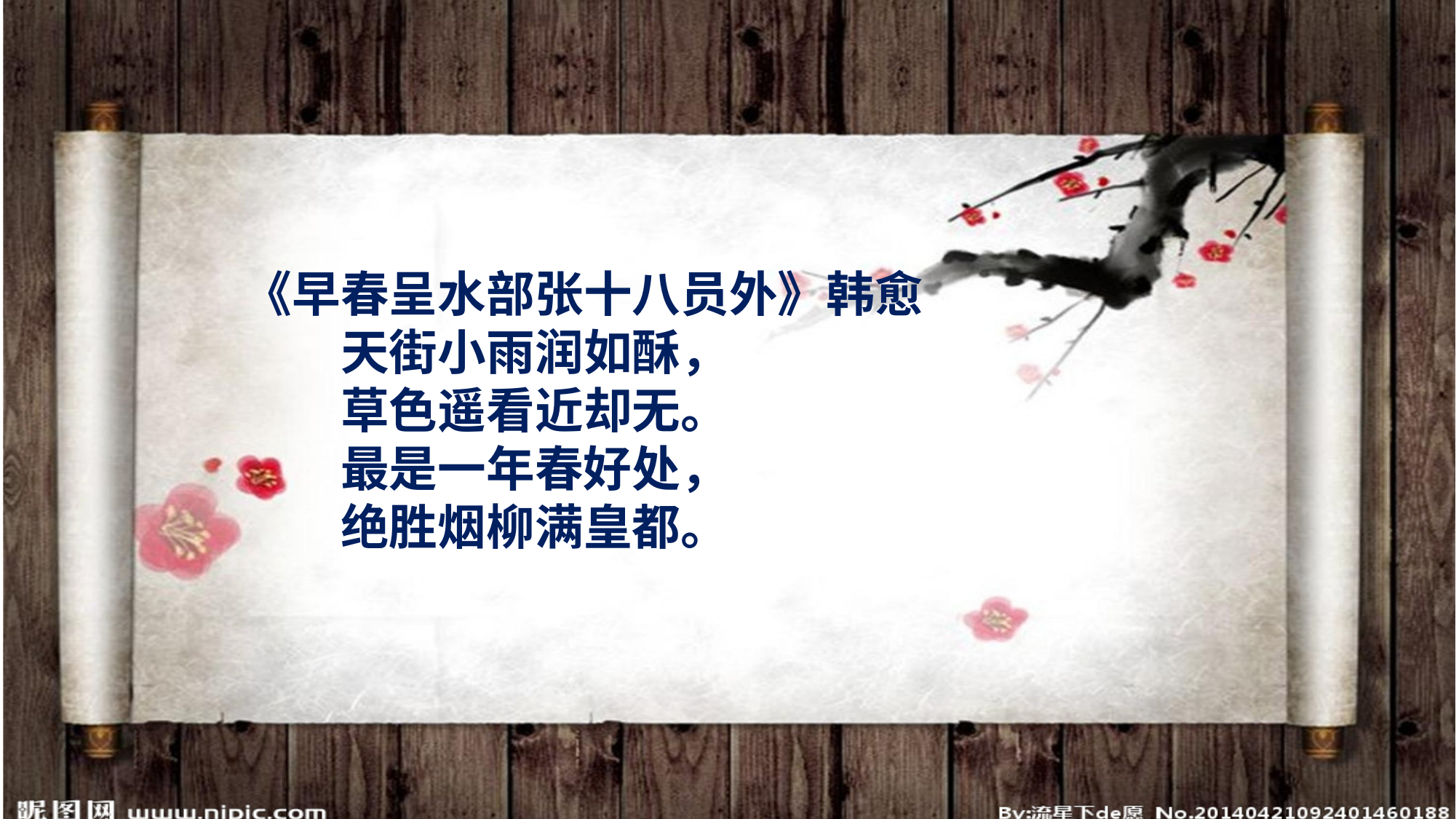

《早春呈水部张十八员外》韩愈
　　天街小雨润如酥，
　　草色遥看近却无。
　　最是一年春好处，
　　绝胜烟柳满皇都。